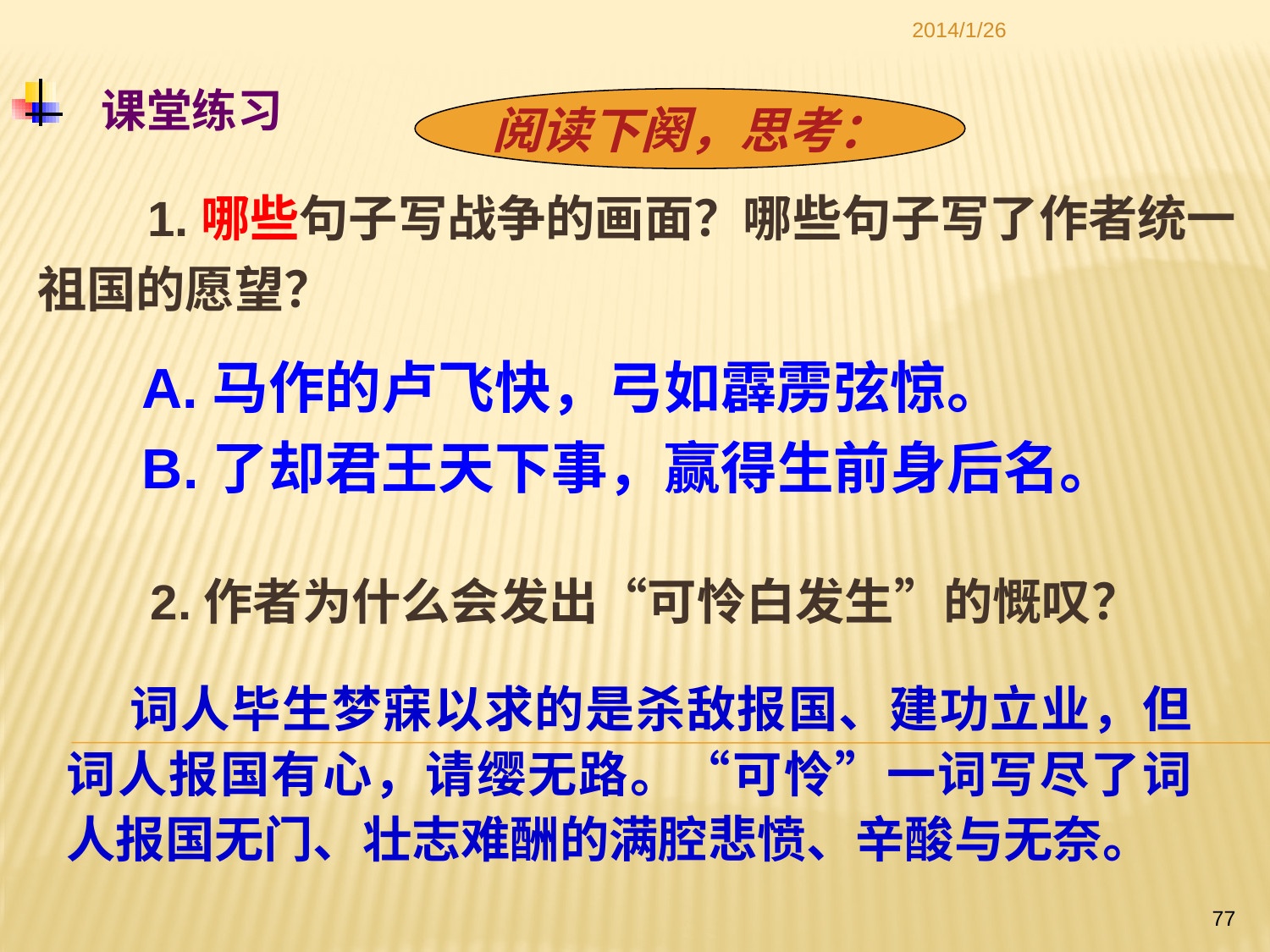

2014/1/26
# 课堂练习
阅读下阕，思考：
        1.哪些句子写战争的画面？哪些句子写了作者统一祖国的愿望？
A.马作的卢飞快，弓如霹雳弦惊。
B.了却君王天下事，赢得生前身后名。
2.作者为什么会发出“可怜白发生”的慨叹？
    词人毕生梦寐以求的是杀敌报国、建功立业，但词人报国有心，请缨无路。“可怜”一词写尽了词人报国无门、壮志难酬的满腔悲愤、辛酸与无奈。
77